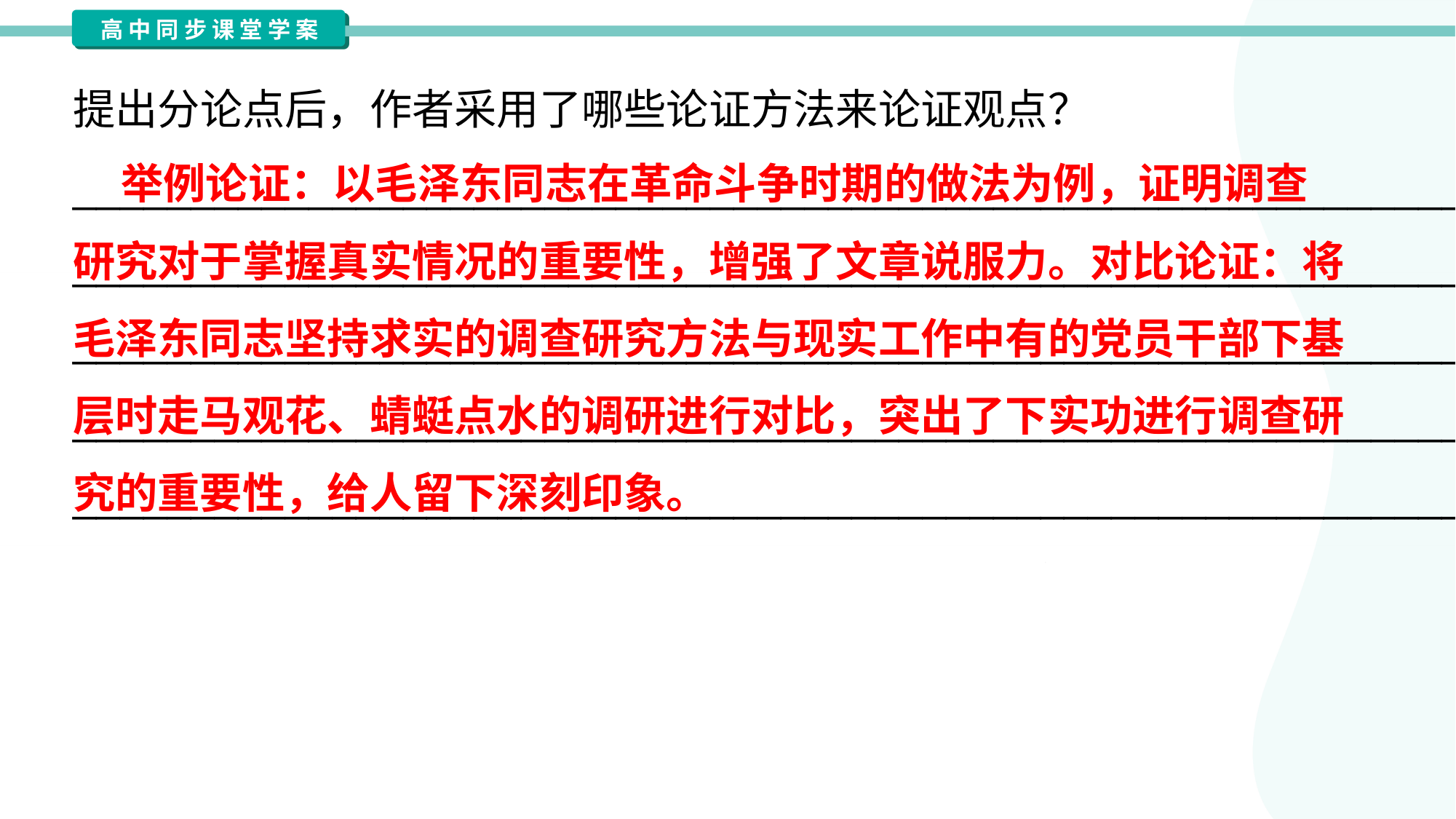

提出分论点后，作者采用了哪些论证方法来论证观点？
_____________________________________________________________
_____________________________________________________________
_____________________________________________________________
_____________________________________________________________
_____________________________________________________________
    举例论证：以毛泽东同志在革命斗争时期的做法为例，证明调查
研究对于掌握真实情况的重要性，增强了文章说服力。对比论证：将
毛泽东同志坚持求实的调查研究方法与现实工作中有的党员干部下基
层时走马观花、蜻蜓点水的调研进行对比，突出了下实功进行调查研
究的重要性，给人留下深刻印象。